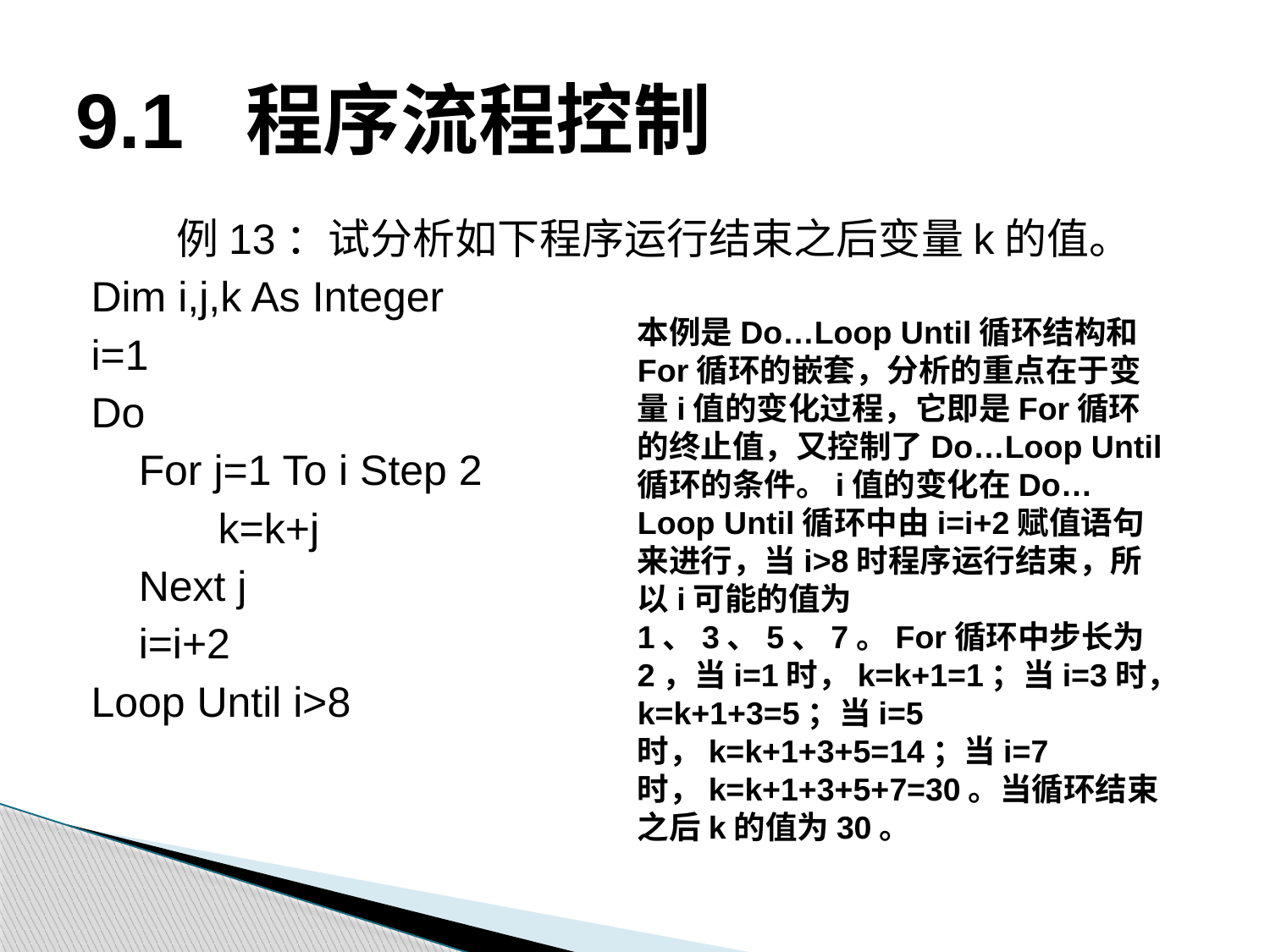

# 9.1  程序流程控制
例13：试分析如下程序运行结束之后变量k的值。
Dim i,j,k As Integer
i=1
Do
    For j=1 To i Step 2
	k=k+j
    Next j
    i=i+2
Loop Until i>8

本例是Do…Loop Until循环结构和For循环的嵌套，分析的重点在于变量i值的变化过程，它即是For循环的终止值，又控制了Do…Loop Until循环的条件。i值的变化在Do…Loop Until循环中由i=i+2赋值语句来进行，当i>8时程序运行结束，所以i可能的值为1、3、5、7。For循环中步长为2，当i=1时，k=k+1=1；当i=3时，k=k+1+3=5；当i=5时，k=k+1+3+5=14；当i=7时，k=k+1+3+5+7=30。当循环结束之后k的值为30。